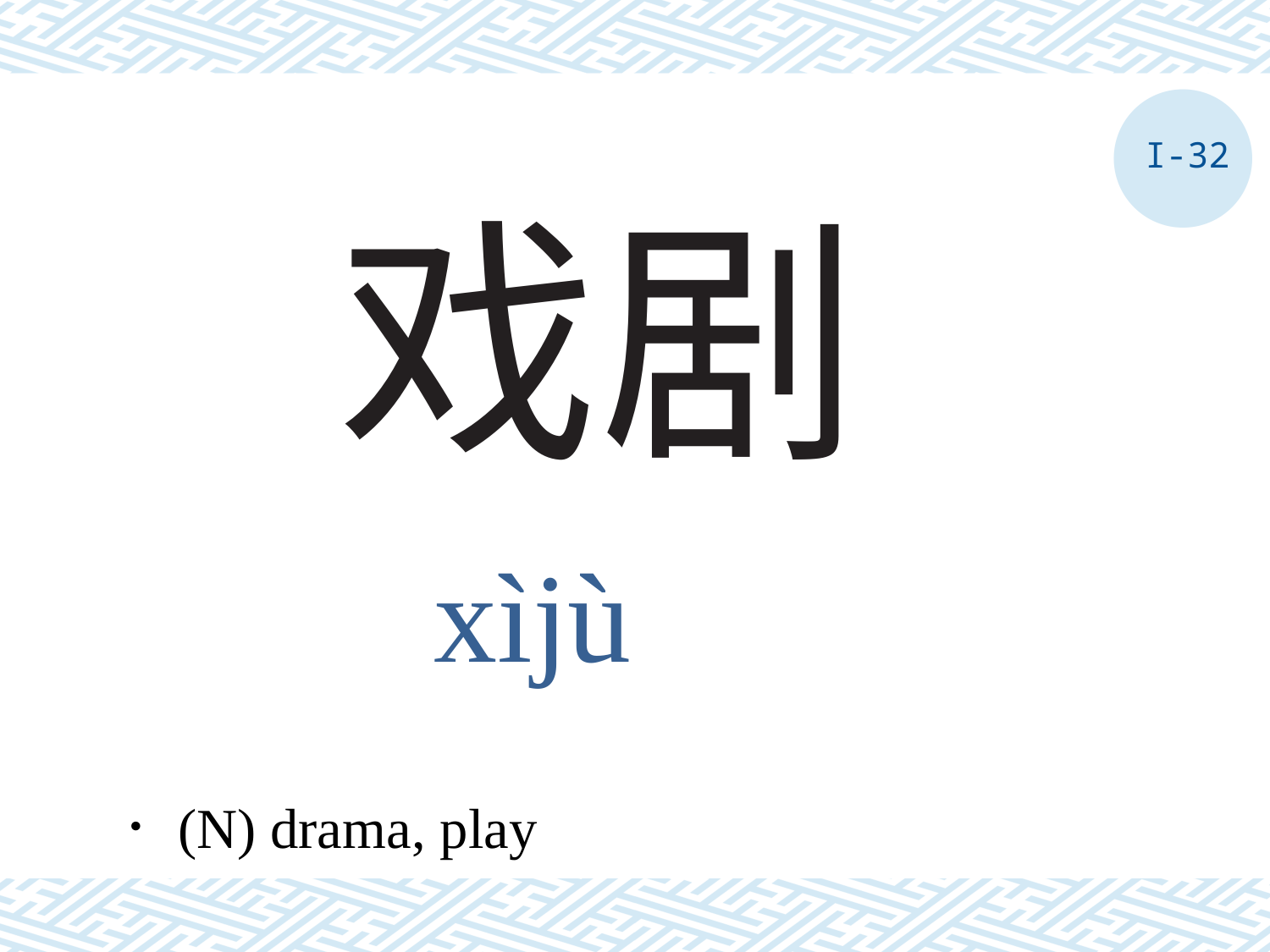

I-32

# 戏剧
xìjù
．(N) drama, play